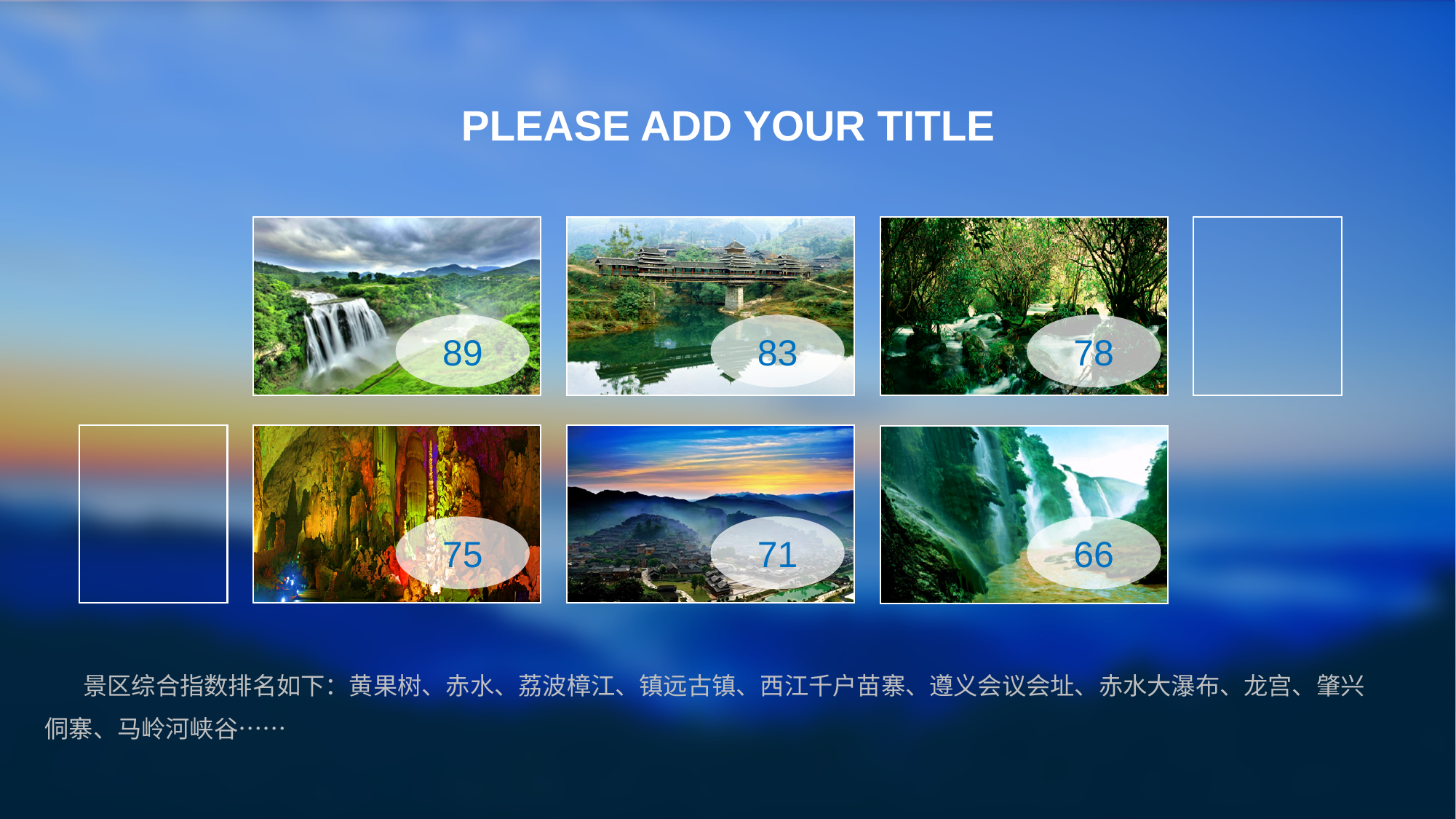

PLEASE ADD YOUR TITLE

89
83
78

75
71
66
      景区综合指数排名如下：黄果树、赤水、荔波樟江、镇远古镇、西江千户苗寨、遵义会议会址、赤水大瀑布、龙宫、肇兴侗寨、马岭河峡谷……